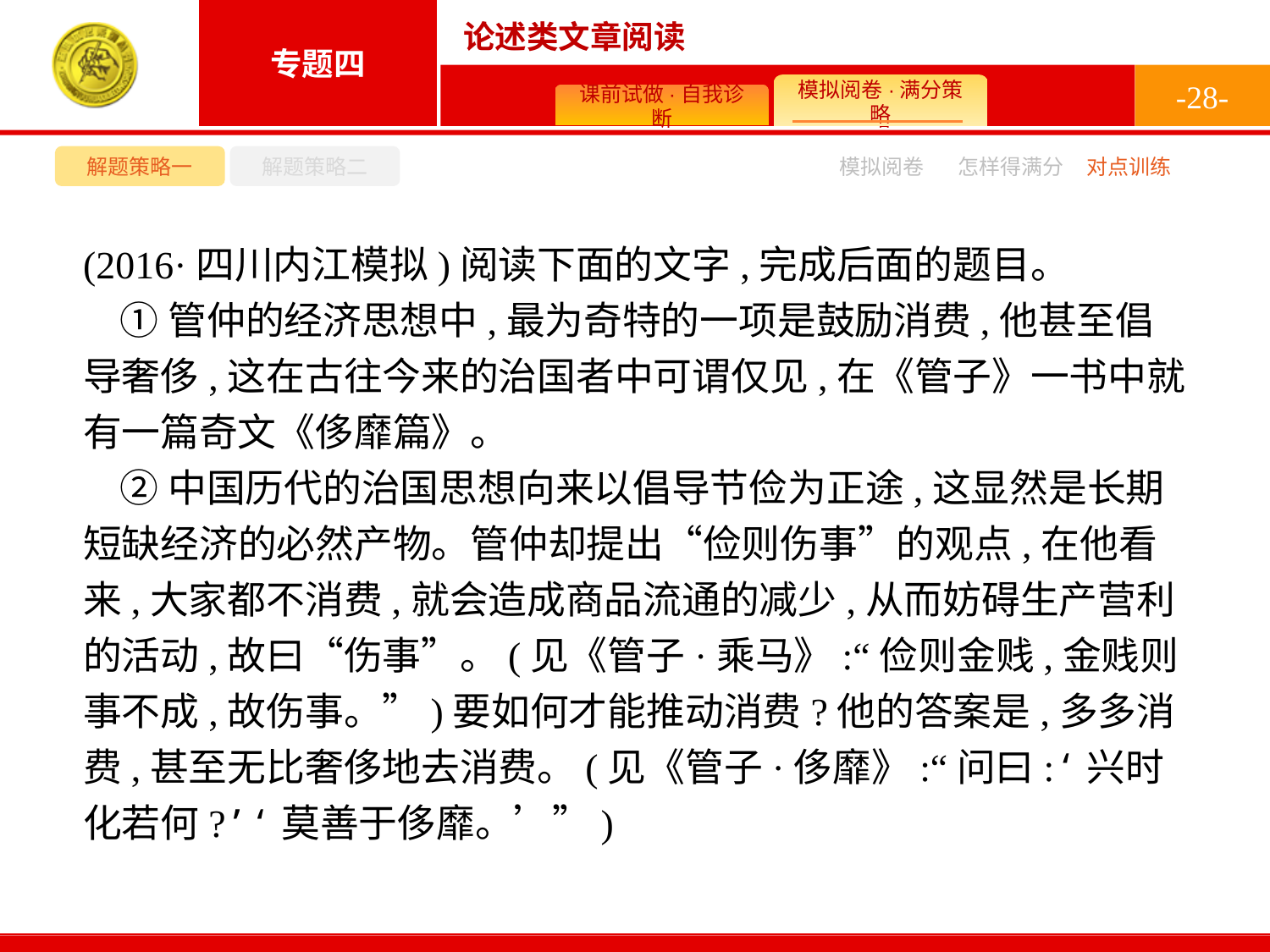

-28-
解题策略一
解题策略二
模拟阅卷
怎样得满分
对点训练
(2016·四川内江模拟)阅读下面的文字,完成后面的题目。
①管仲的经济思想中,最为奇特的一项是鼓励消费,他甚至倡导奢侈,这在古往今来的治国者中可谓仅见,在《管子》一书中就有一篇奇文《侈靡篇》。
②中国历代的治国思想向来以倡导节俭为正途,这显然是长期短缺经济的必然产物。管仲却提出“俭则伤事”的观点,在他看来,大家都不消费,就会造成商品流通的减少,从而妨碍生产营利的活动,故曰“伤事”。(见《管子·乘马》:“俭则金贱,金贱则事不成,故伤事。”)要如何才能推动消费?他的答案是,多多消费,甚至无比奢侈地去消费。(见《管子·侈靡》:“问曰:‘兴时化若何?’‘莫善于侈靡。’”)